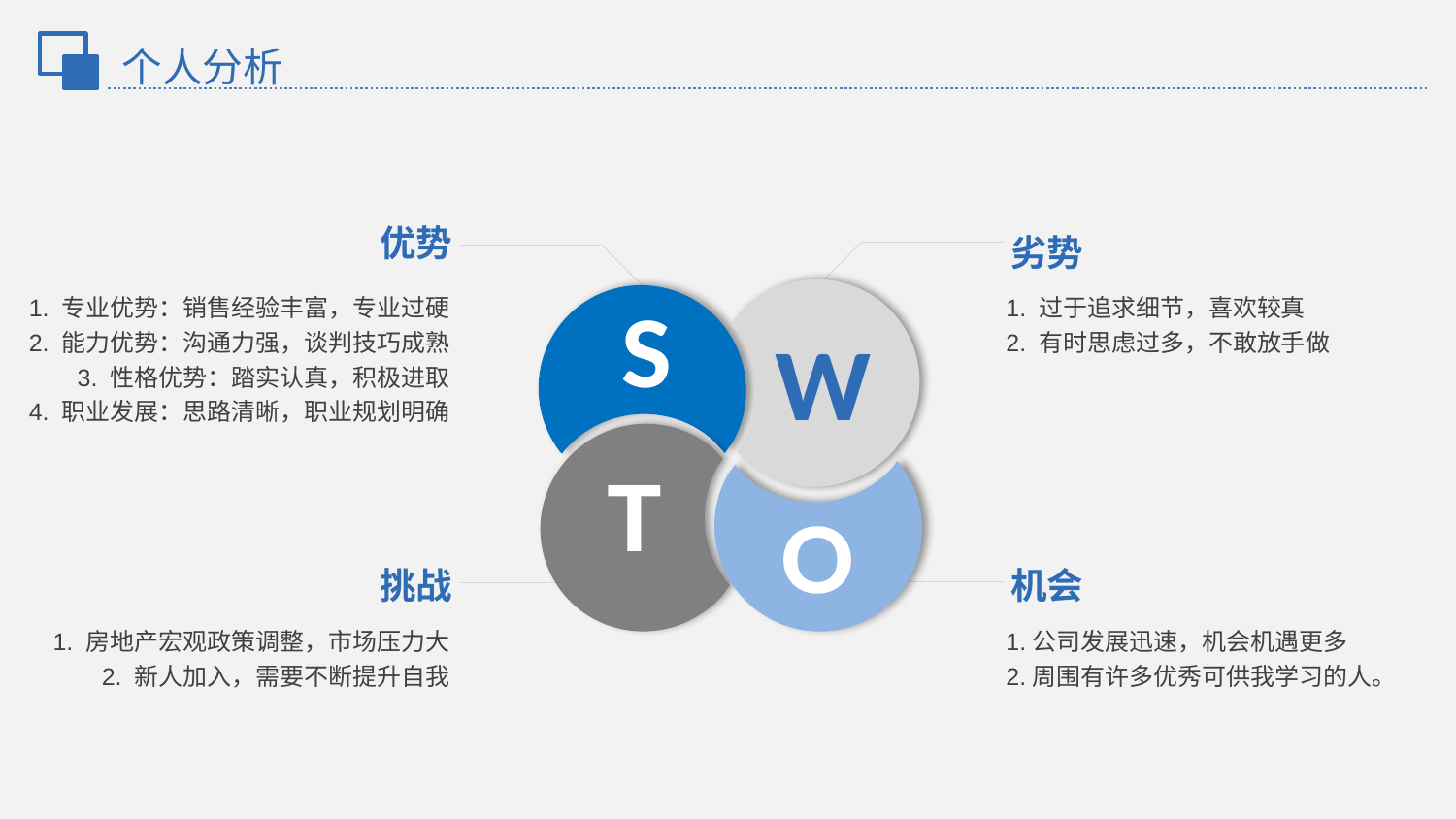

个人分析

            劣势
优势
1. 专业优势：销售经验丰富，专业过硬
2. 能力优势：沟通力强，谈判技巧成熟
3. 性格优势：踏实认真，积极进取
4. 职业发展：思路清晰，职业规划明确
1. 过于追求细节，喜欢较真
2. 有时思虑过多，不敢放手做

S
W

T
O
挑战
机会
1. 房地产宏观政策调整，市场压力大
2. 新人加入，需要不断提升自我
1.公司发展迅速，机会机遇更多
2.周围有许多优秀可供我学习的人。